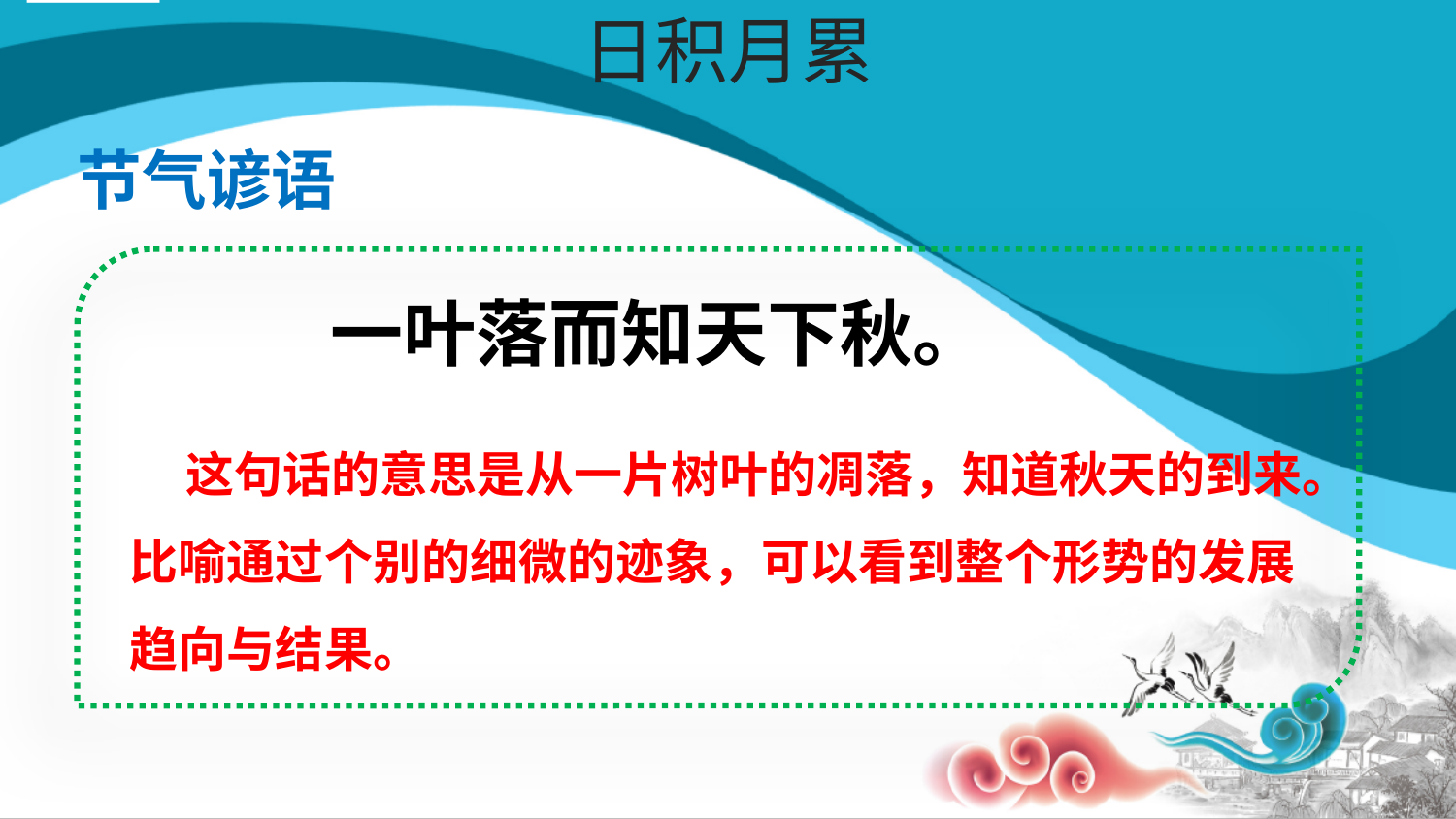

# 日积月累
节气谚语

一叶落而知天下秋。
    这句话的意思是从一片树叶的凋落，知道秋天的到来。比喻通过个别的细微的迹象，可以看到整个形势的发展趋向与结果。